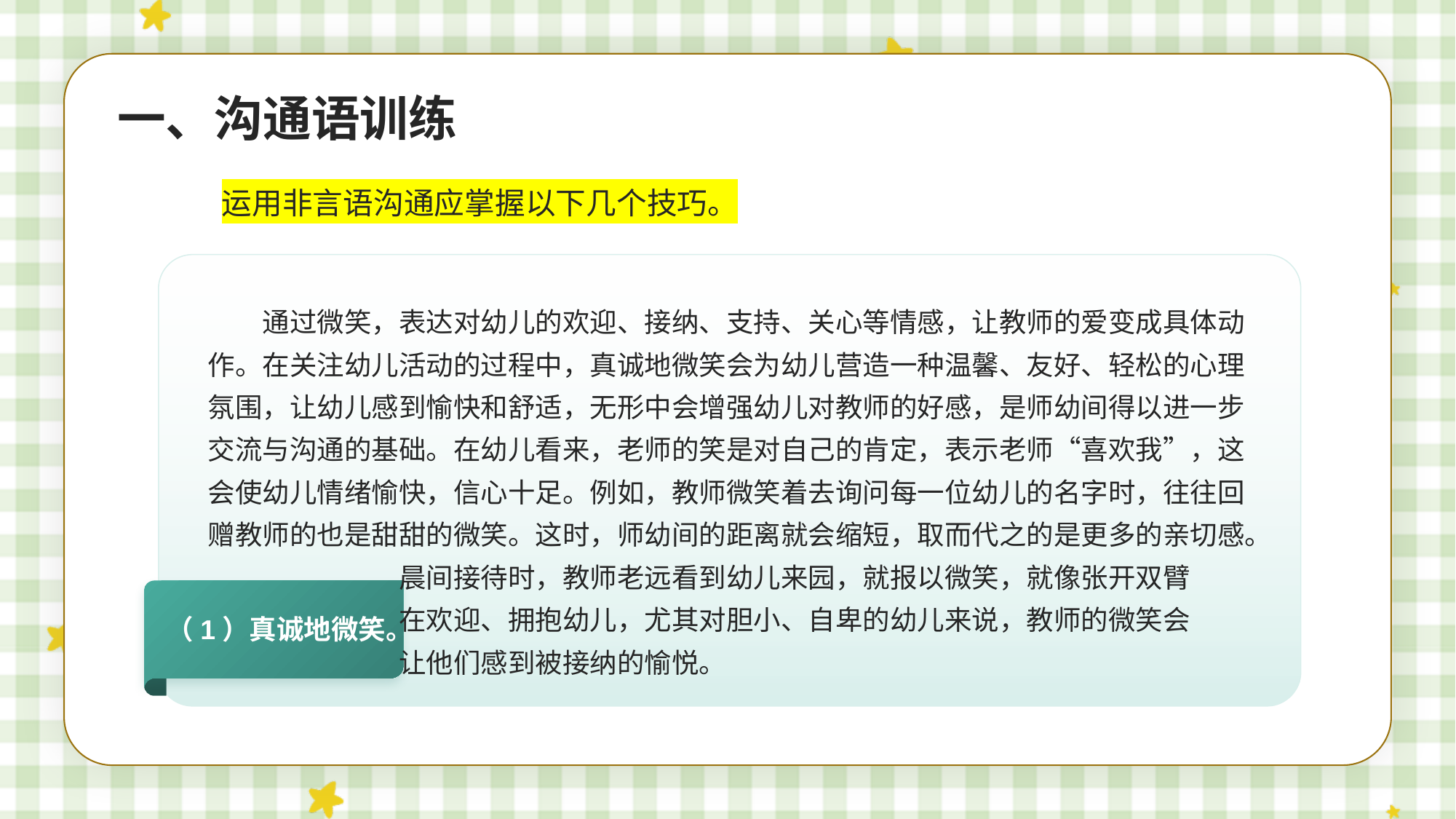

一、沟通语训练
运用非言语沟通应掌握以下几个技巧。

（1）真诚地微笑。

通过微笑，表达对幼儿的欢迎、接纳、支持、关心等情感，让教师的爱变成具体动作。在关注幼儿活动的过程中，真诚地微笑会为幼儿营造一种温馨、友好、轻松的心理氛围，让幼儿感到愉快和舒适，无形中会增强幼儿对教师的好感，是师幼间得以进一步交流与沟通的基础。在幼儿看来，老师的笑是对自己的肯定，表示老师“喜欢我”，这会使幼儿情绪愉快，信心十足。例如，教师微笑着去询问每一位幼儿的名字时，往往回赠教师的也是甜甜的微笑。这时，师幼间的距离就会缩短，取而代之的是更多的亲切感。
                     晨间接待时，教师老远看到幼儿来园，就报以微笑，就像张开双臂
                     在欢迎、拥抱幼儿，尤其对胆小、自卑的幼儿来说，教师的微笑会
                     让他们感到被接纳的愉悦。